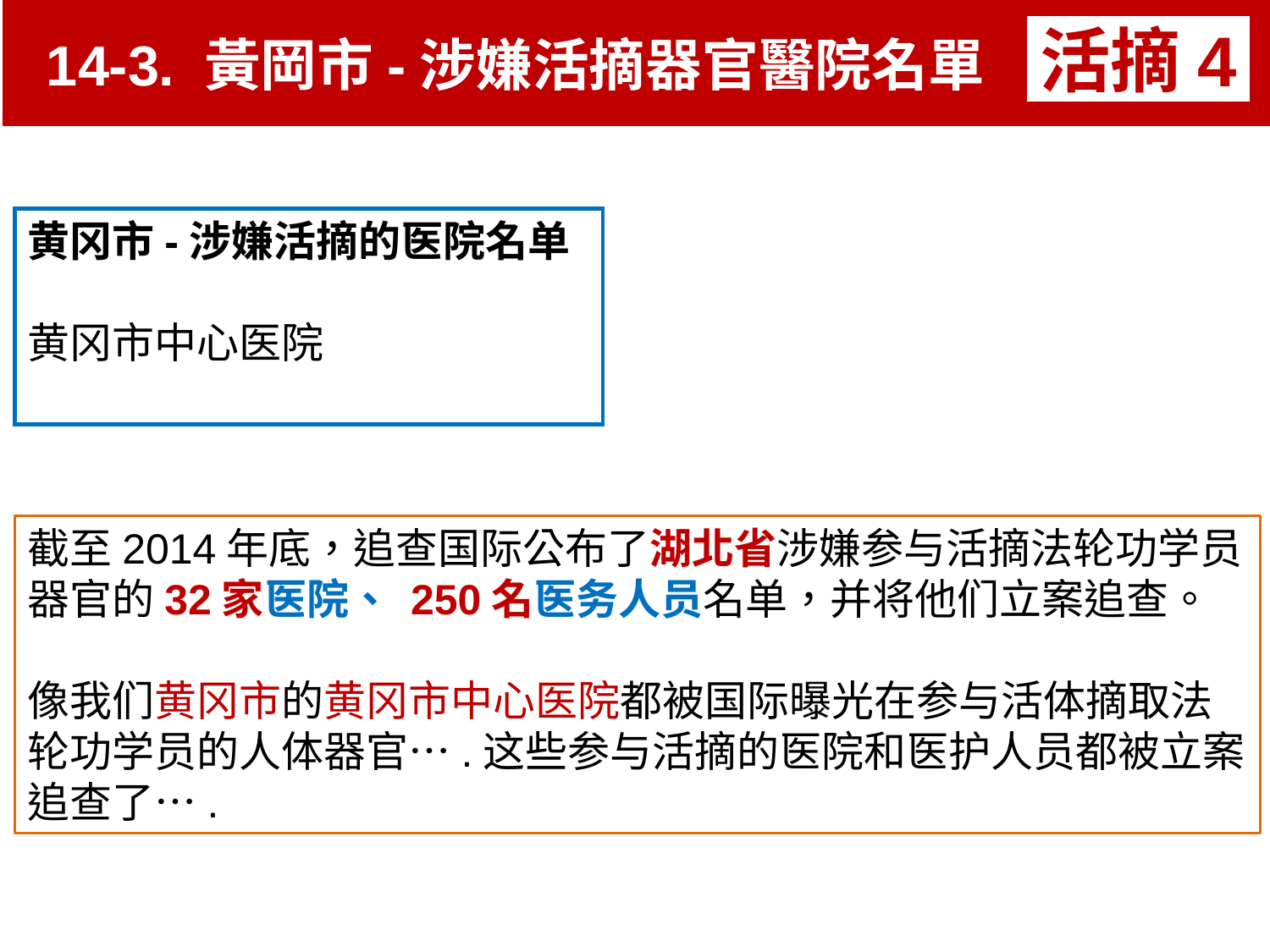

14-3. 黃岡市-涉嫌活摘器官醫院名單
活摘4
黄冈市-涉嫌活摘的医院名单

黄冈市中心医院
截至2014年底，追查国际公布了湖北省涉嫌参与活摘法轮功学员器官的32家医院、 250名医务人员名单，并将他们立案追查。

像我们黄冈市的黄冈市中心医院都被国际曝光在参与活体摘取法轮功学员的人体器官….这些参与活摘的医院和医护人员都被立案追查了….